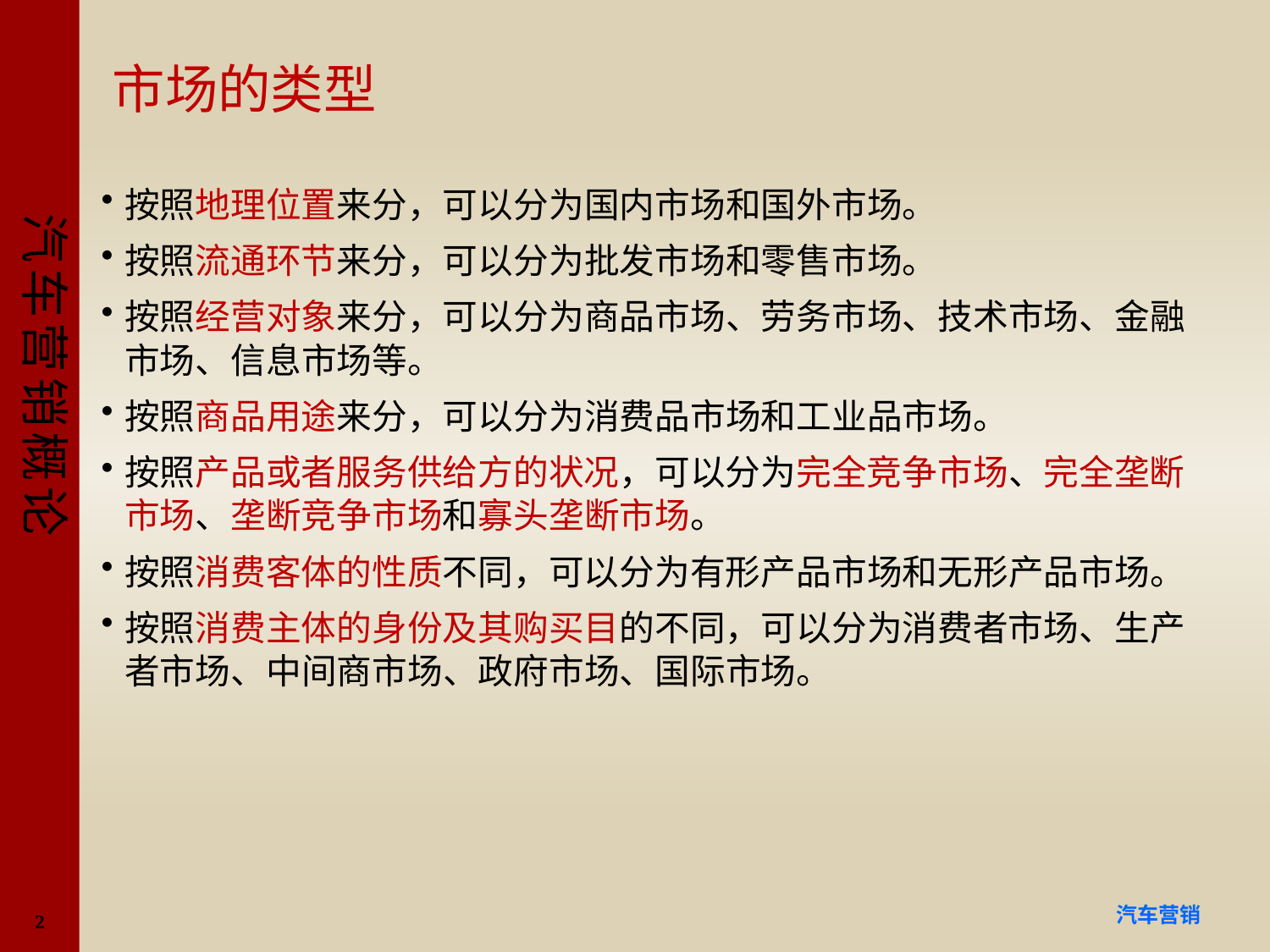

# 市场的类型
按照地理位置来分，可以分为国内市场和国外市场。
按照流通环节来分，可以分为批发市场和零售市场。
按照经营对象来分，可以分为商品市场、劳务市场、技术市场、金融市场、信息市场等。
按照商品用途来分，可以分为消费品市场和工业品市场。
按照产品或者服务供给方的状况，可以分为完全竞争市场、完全垄断市场、垄断竞争市场和寡头垄断市场。
按照消费客体的性质不同，可以分为有形产品市场和无形产品市场。
按照消费主体的身份及其购买目的不同，可以分为消费者市场、生产者市场、中间商市场、政府市场、国际市场。
2